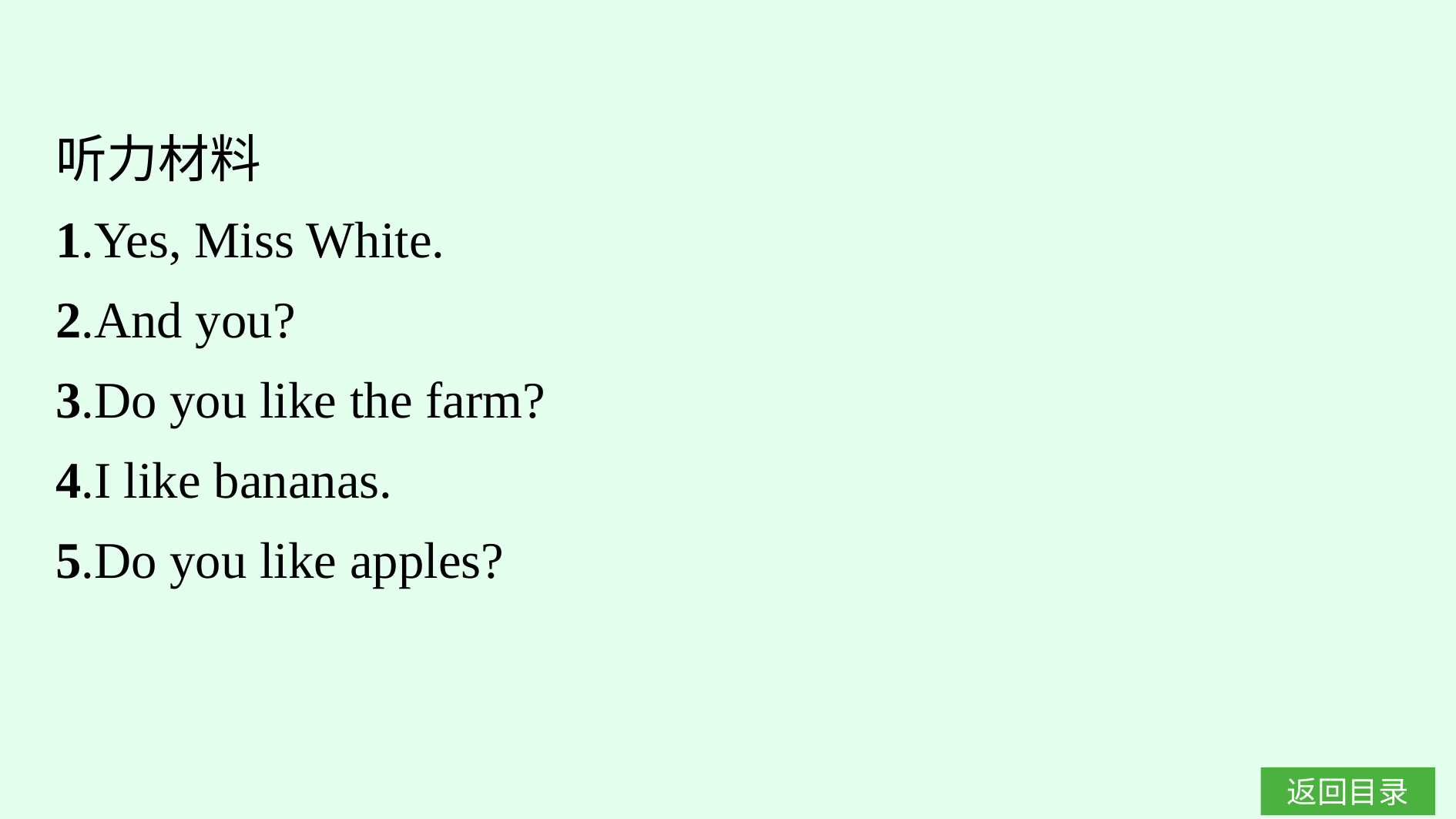

听力材料
1.Yes, Miss White.
2.And you?
3.Do you like the farm?
4.I like bananas.
5.Do you like apples?